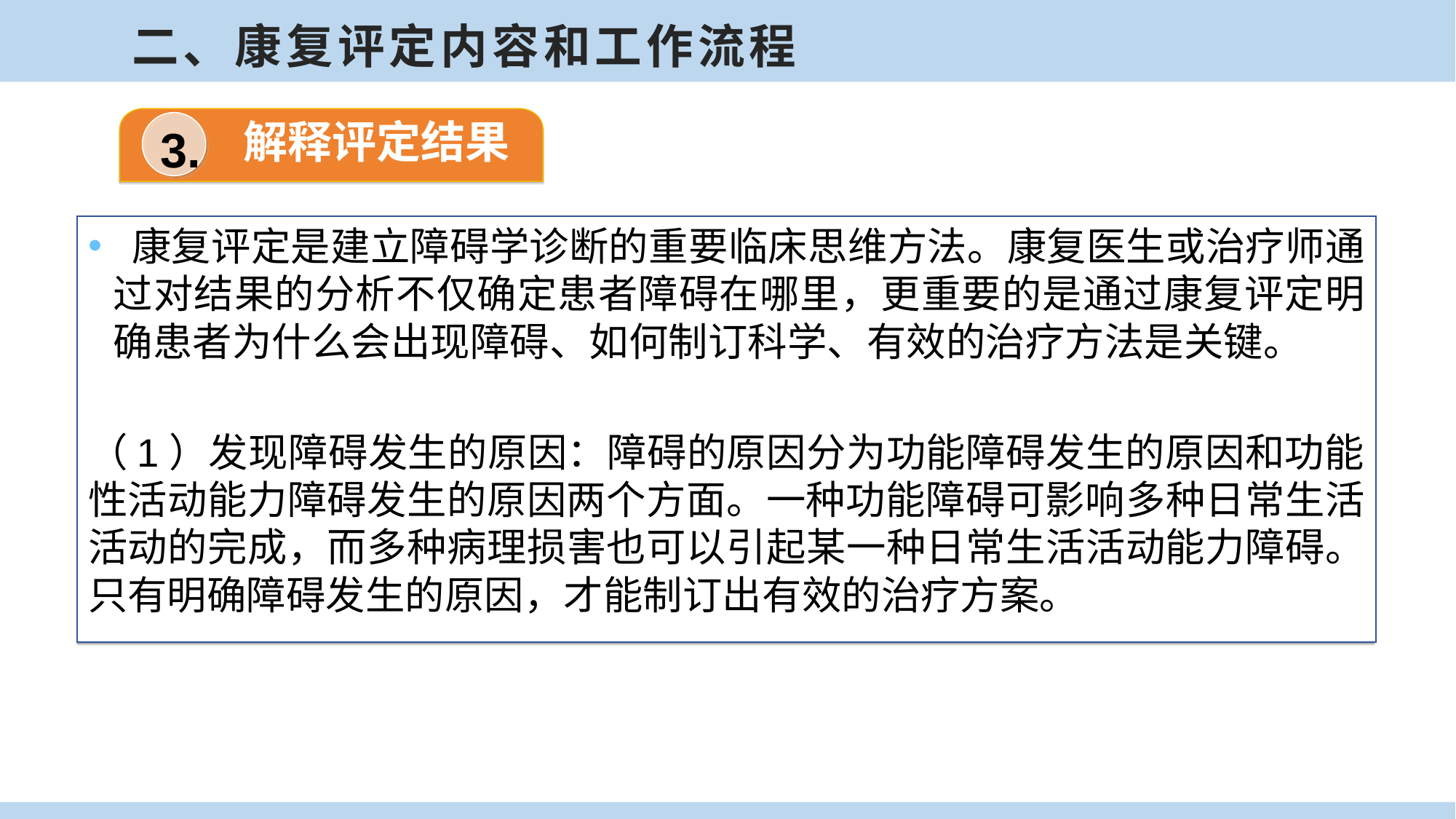

二、康复评定内容和工作流程

解释评定结果

3.
 康复评定是建立障碍学诊断的重要临床思维方法。康复医生或治疗师通过对结果的分析不仅确定患者障碍在哪里，更重要的是通过康复评定明确患者为什么会出现障碍、如何制订科学、有效的治疗方法是关键。

（1）发现障碍发生的原因：障碍的原因分为功能障碍发生的原因和功能性活动能力障碍发生的原因两个方面。一种功能障碍可影响多种日常生活活动的完成，而多种病理损害也可以引起某一种日常生活活动能力障碍。只有明确障碍发生的原因，才能制订出有效的治疗方案。